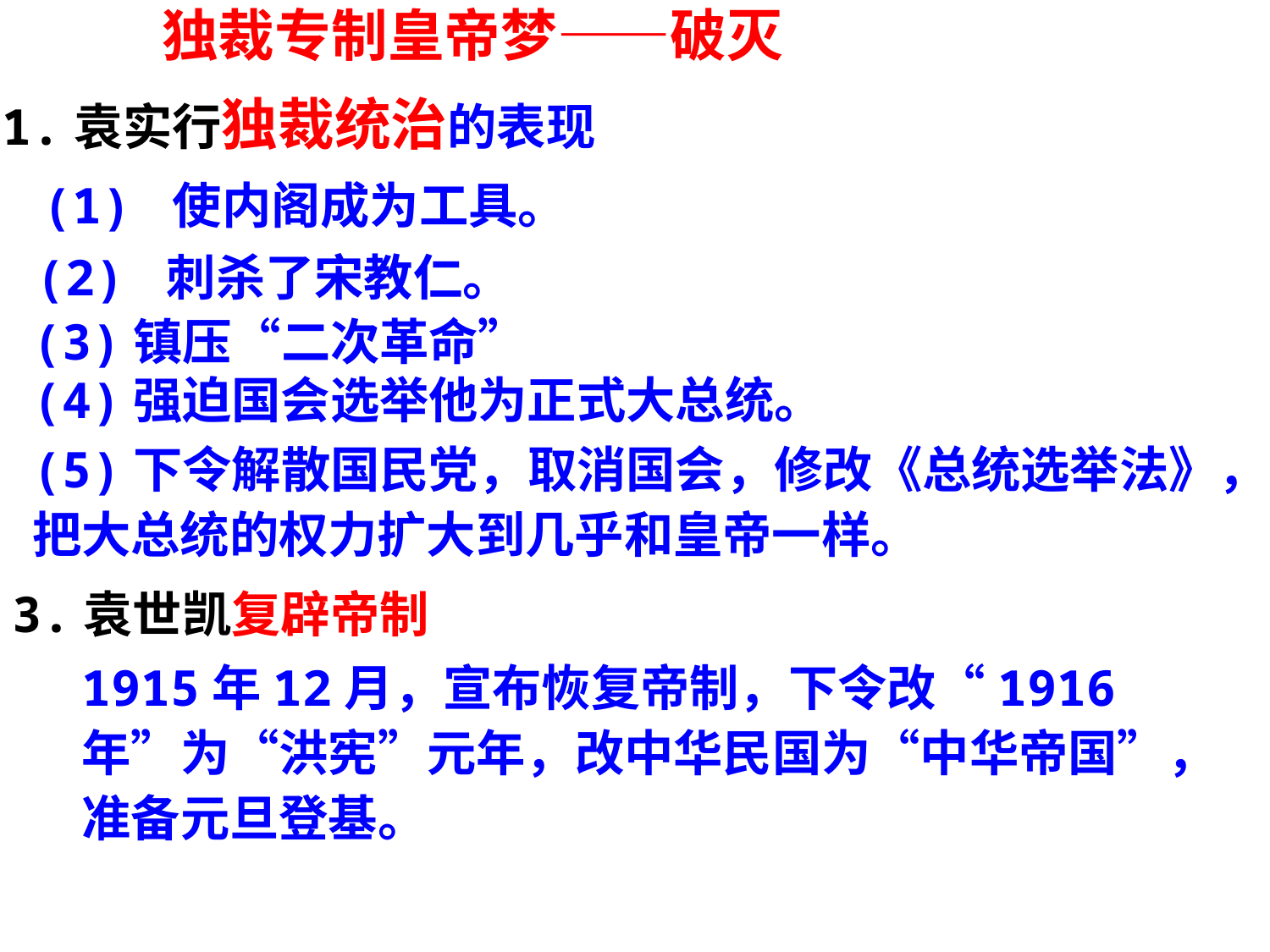

独裁专制皇帝梦——破灭
1.袁实行独裁统治的表现
(1) 使内阁成为工具。
(2) 刺杀了宋教仁。
(3)镇压“二次革命”
(4)强迫国会选举他为正式大总统。
(5)下令解散国民党，取消国会，修改《总统选举法》，把大总统的权力扩大到几乎和皇帝一样。
3.袁世凯复辟帝制
1915年12月，宣布恢复帝制，下令改“1916年”为“洪宪”元年，改中华民国为“中华帝国”，准备元旦登基。